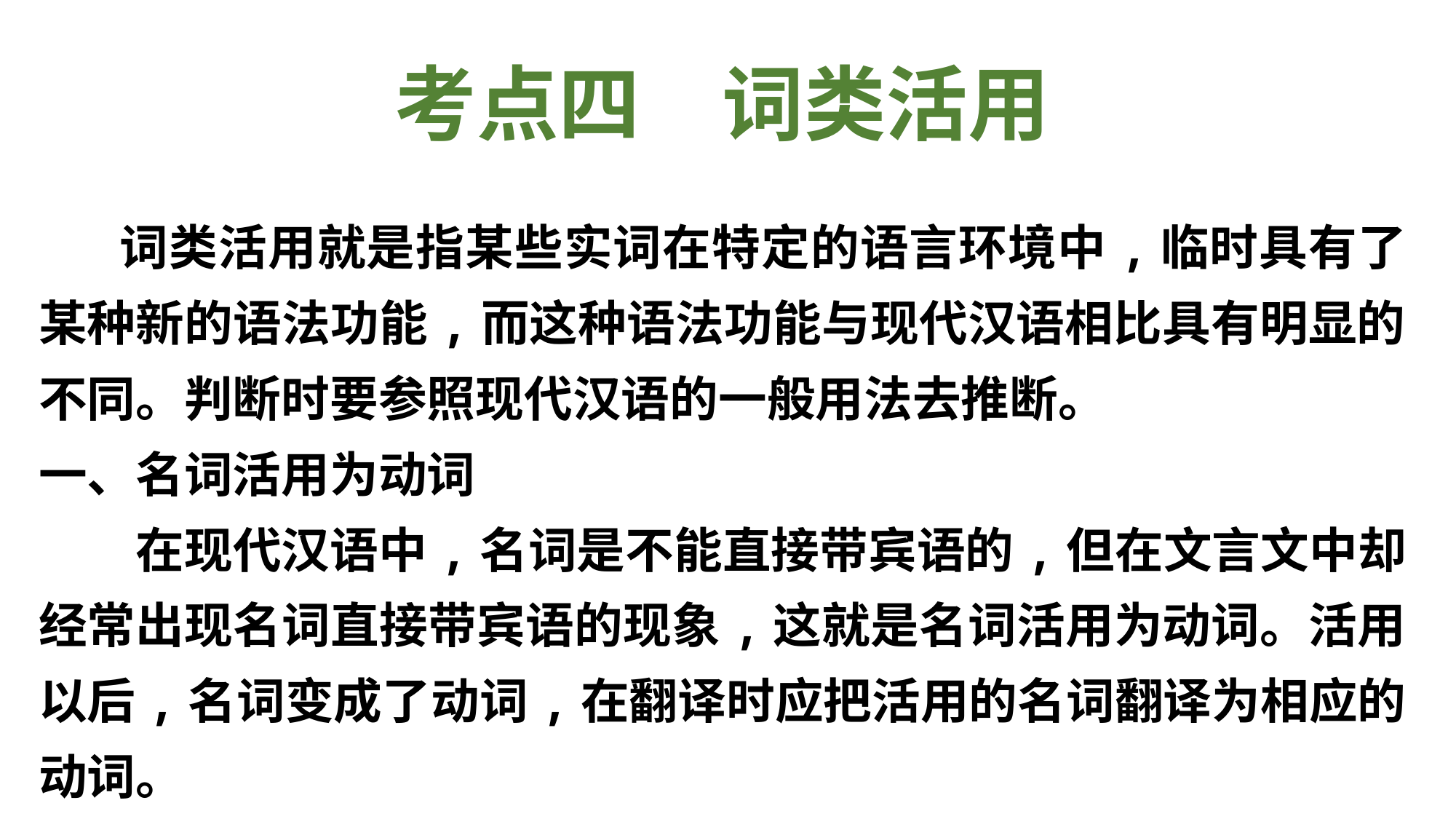

考点四　词类活用

　　词类活用就是指某些实词在特定的语言环境中,临时具有了某种新的语法功能,而这种语法功能与现代汉语相比具有明显的不同。判断时要参照现代汉语的一般用法去推断。
一、名词活用为动词
　　在现代汉语中,名词是不能直接带宾语的,但在文言文中却经常出现名词直接带宾语的现象,这就是名词活用为动词。活用以后,名词变成了动词,在翻译时应把活用的名词翻译为相应的动词。